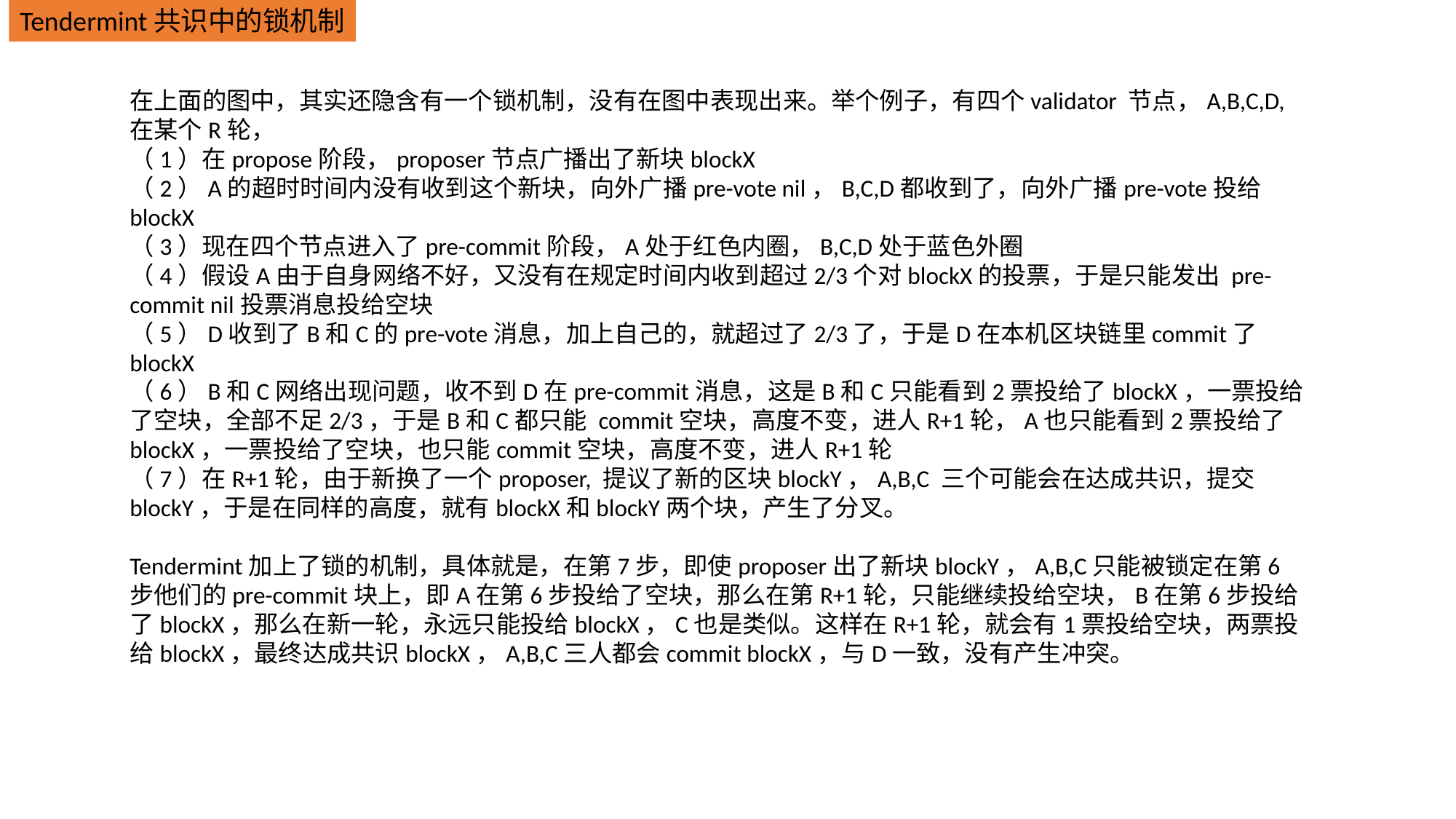

Tendermint共识中的锁机制
在上面的图中，其实还隐含有一个锁机制，没有在图中表现出来。举个例子，有四个validator 节点，A,B,C,D, 在某个R轮，
（1）在propose阶段，proposer节点广播出了新块blockX
（2）A的超时时间内没有收到这个新块，向外广播pre-vote nil，B,C,D都收到了，向外广播pre-vote投给blockX
（3）现在四个节点进入了pre-commit阶段，A处于红色内圈，B,C,D处于蓝色外圈
（4）假设A由于自身网络不好，又没有在规定时间内收到超过2/3个对blockX的投票，于是只能发出 pre-commit nil投票消息投给空块
（5）D收到了B和C的pre-vote消息，加上自己的，就超过了2/3了，于是D在本机区块链里commit了blockX
（6）B和C网络出现问题，收不到D在pre-commit消息，这是B和C只能看到2票投给了blockX，一票投给了空块，全部不足2/3，于是B和C都只能 commit空块，高度不变，进人R+1轮，A也只能看到2票投给了blockX，一票投给了空块，也只能commit空块，高度不变，进人R+1轮
（7）在R+1轮，由于新换了一个proposer, 提议了新的区块blockY，A,B,C 三个可能会在达成共识，提交blockY，于是在同样的高度，就有blockX和blockY两个块，产生了分叉。

Tendermint加上了锁的机制，具体就是，在第7步，即使proposer出了新块blockY，A,B,C只能被锁定在第6步他们的pre-commit块上，即A在第6步投给了空块，那么在第R+1轮，只能继续投给空块，B在第6步投给了blockX，那么在新一轮，永远只能投给blockX，C也是类似。这样在R+1轮，就会有1票投给空块，两票投给blockX，最终达成共识blockX，A,B,C三人都会commit blockX，与D一致，没有产生冲突。